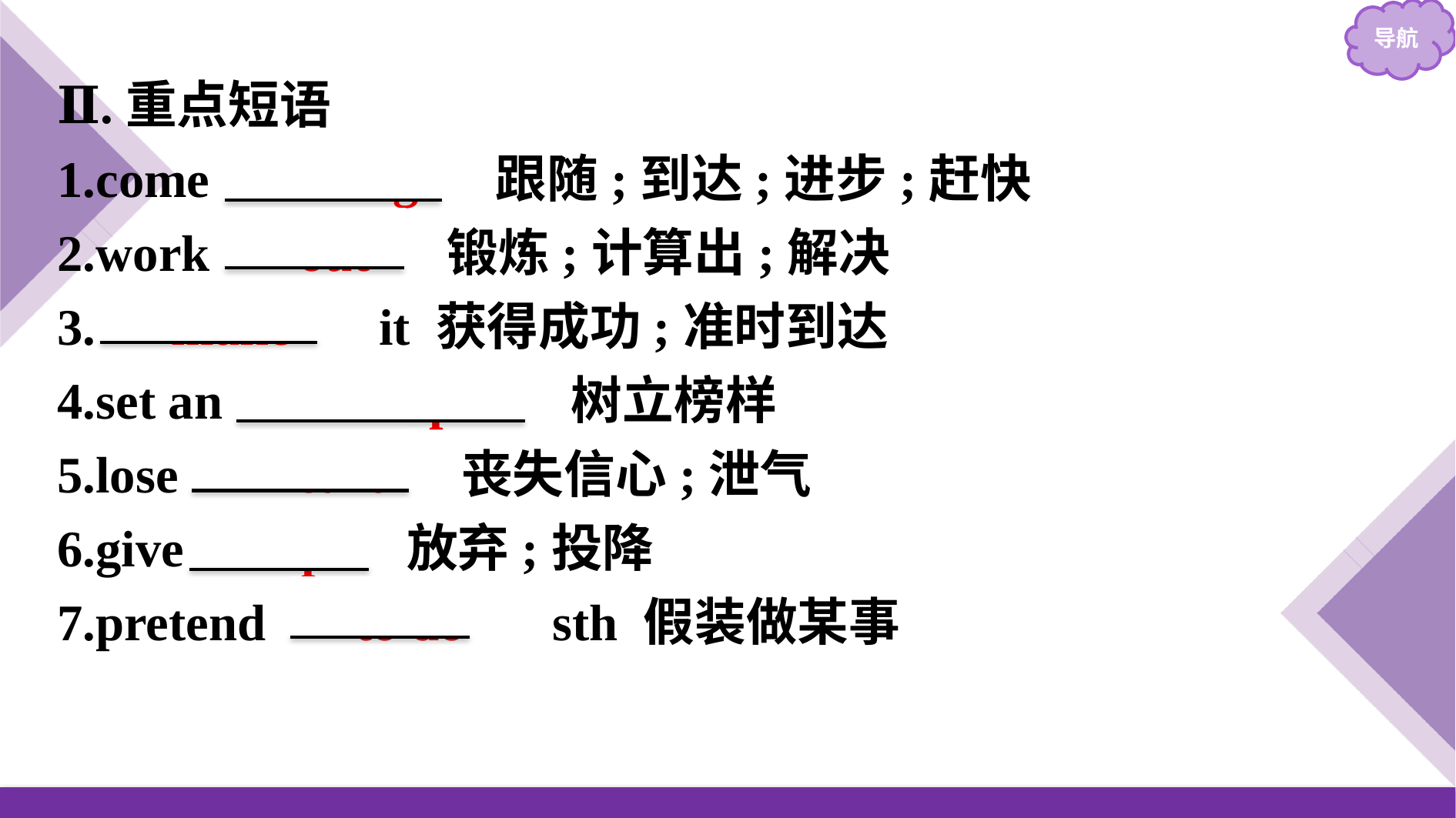

Ⅱ.重点短语
1.come 　along　 跟随;到达;进步;赶快
2.work 　out　 锻炼;计算出;解决
3.　make　 it 获得成功;准时到达
4.set an 　example　 树立榜样
5.lose 　heart　 丧失信心;泄气
6.give 　up　 放弃;投降
7.pretend 　to do　 sth 假装做某事